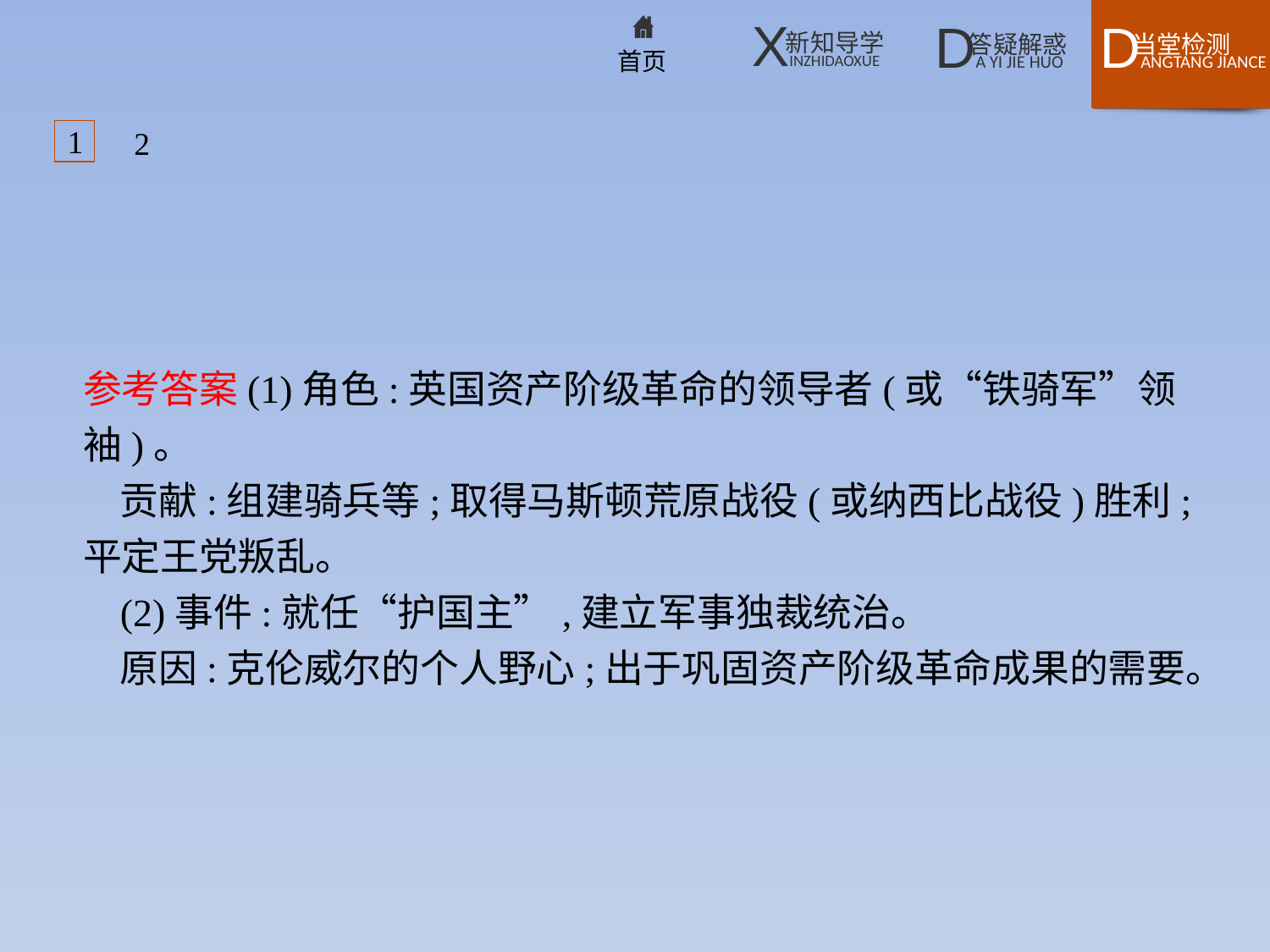

1
2
参考答案(1)角色:英国资产阶级革命的领导者(或“铁骑军”领袖)。
贡献:组建骑兵等;取得马斯顿荒原战役(或纳西比战役)胜利;平定王党叛乱。
(2)事件:就任“护国主”,建立军事独裁统治。
原因:克伦威尔的个人野心;出于巩固资产阶级革命成果的需要。